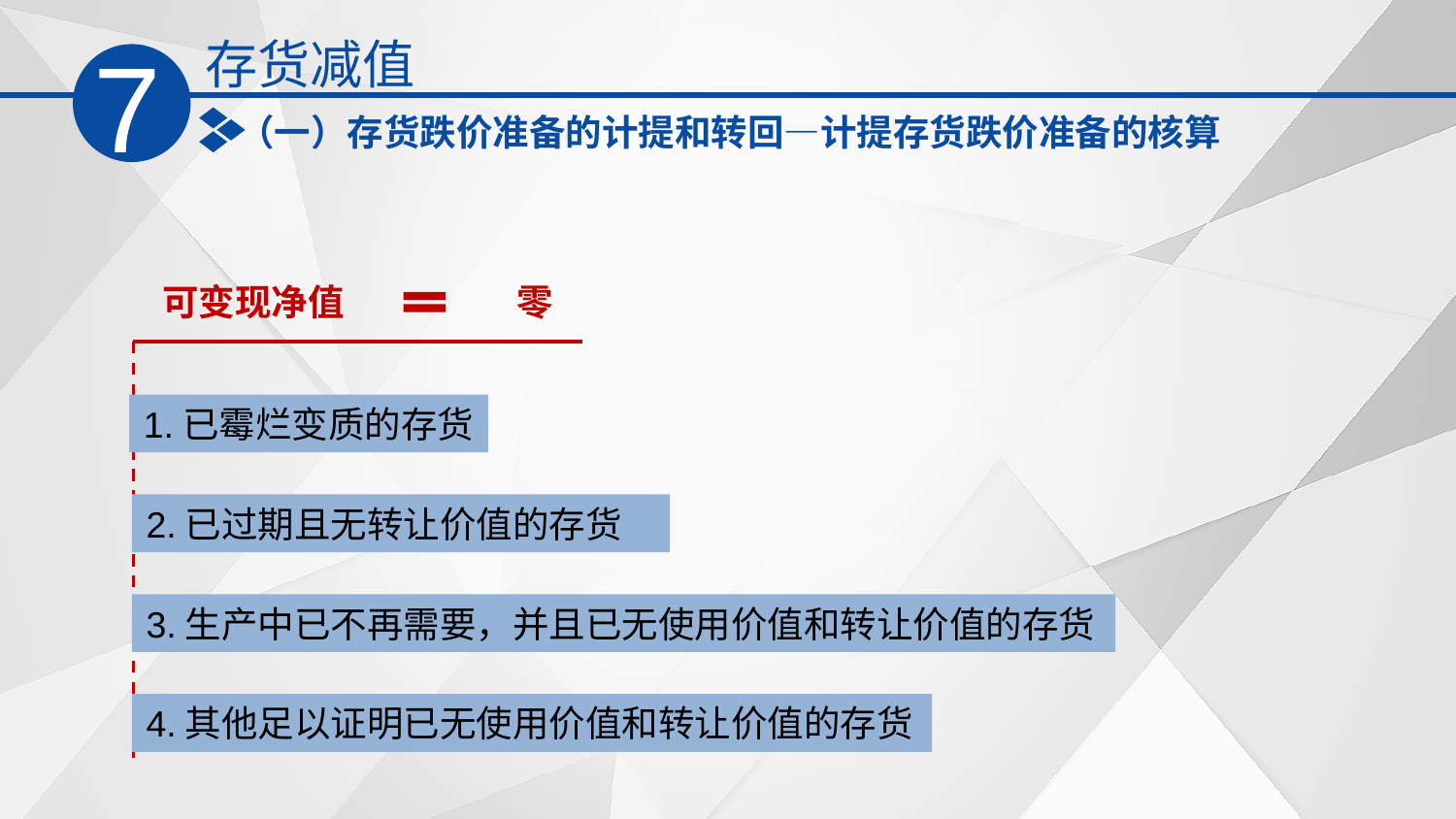

存货减值
7

（一）存货跌价准备的计提和转回—计提存货跌价准备的核算

可变现净值
零

1.已霉烂变质的存货
2.已过期且无转让价值的存货
3.生产中已不再需要，并且已无使用价值和转让价值的存货
4.其他足以证明已无使用价值和转让价值的存货